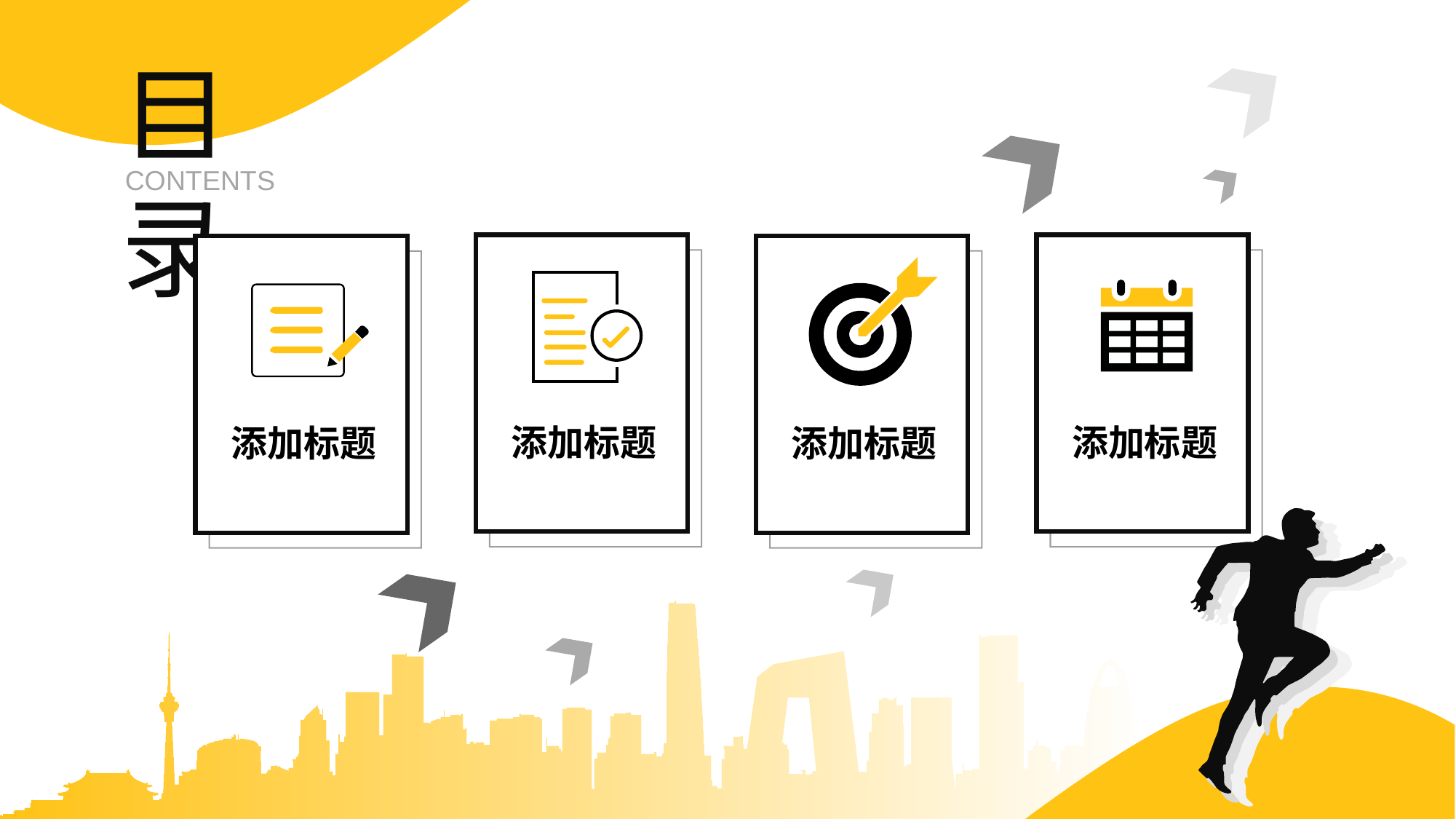

51 PP T模 板网   www.5 1p ptmoban.com

目录
CONTENTS

添加标题
添加标题
添加标题
添加标题